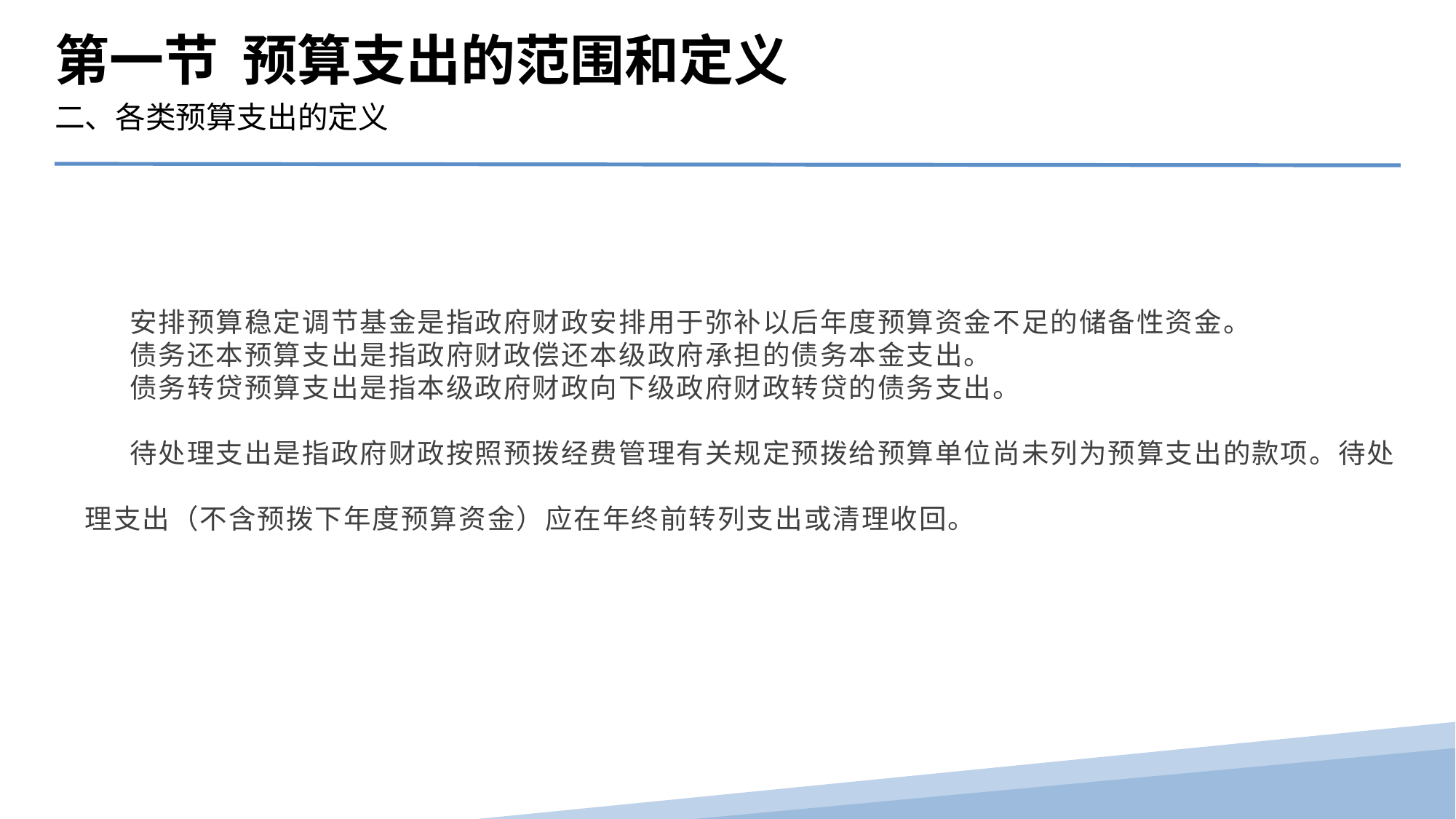

第一节  预算支出的范围和定义
二、各类预算支出的定义
     安排预算稳定调节基金是指政府财政安排用于弥补以后年度预算资金不足的储备性资金。
     债务还本预算支出是指政府财政偿还本级政府承担的债务本金支出。
     债务转贷预算支出是指本级政府财政向下级政府财政转贷的债务支出。
     待处理支出是指政府财政按照预拨经费管理有关规定预拨给预算单位尚未列为预算支出的款项。待处理支出（不含预拨下年度预算资金）应在年终前转列支出或清理收回。